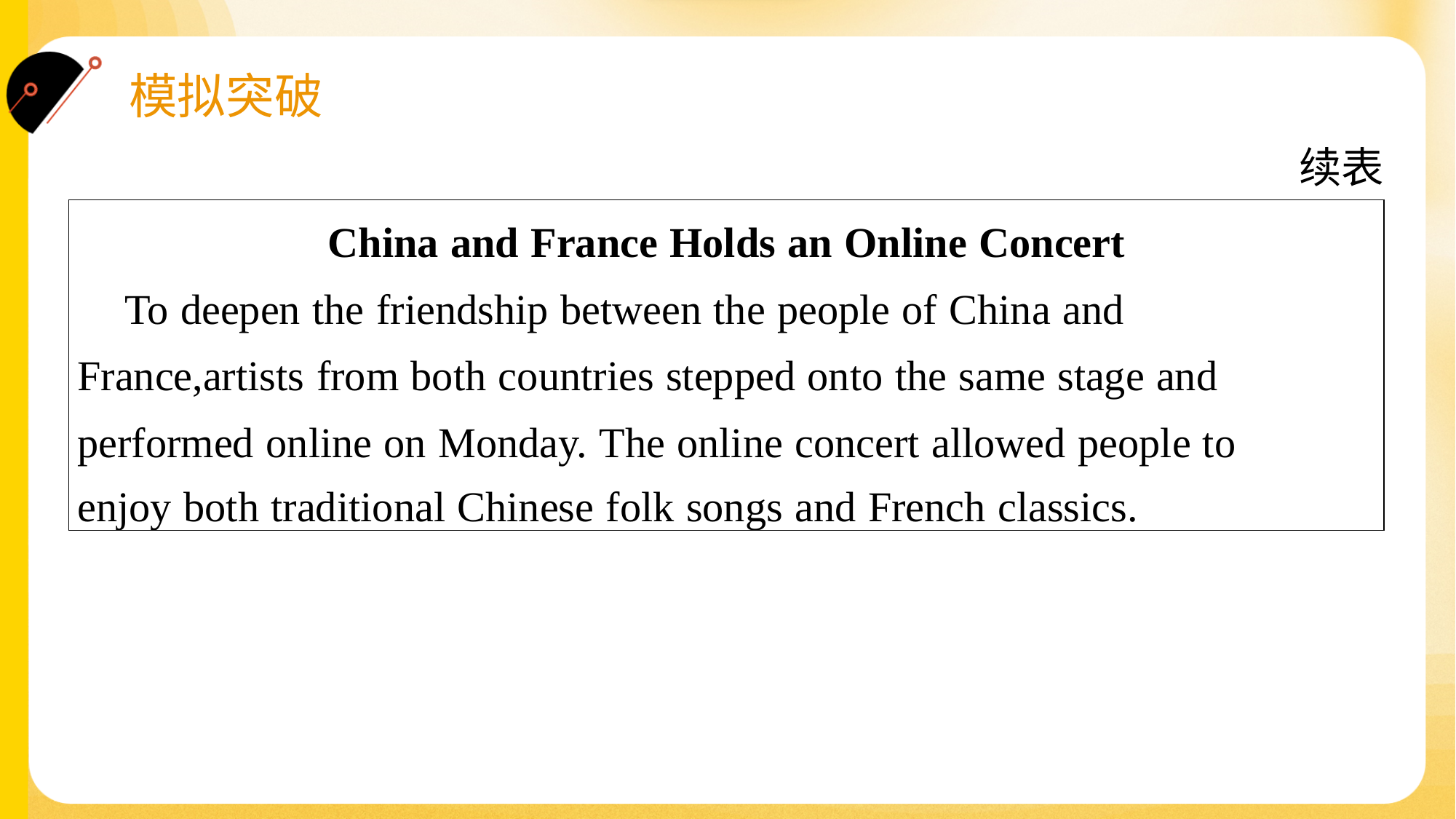

续表
| China and France Holds an Online Concert To deepen the friendship between the people of China and France,artists from both countries stepped onto the same stage and performed online on Monday. The online concert allowed people to enjoy both traditional Chinese folk songs and French classics. |
| --- |